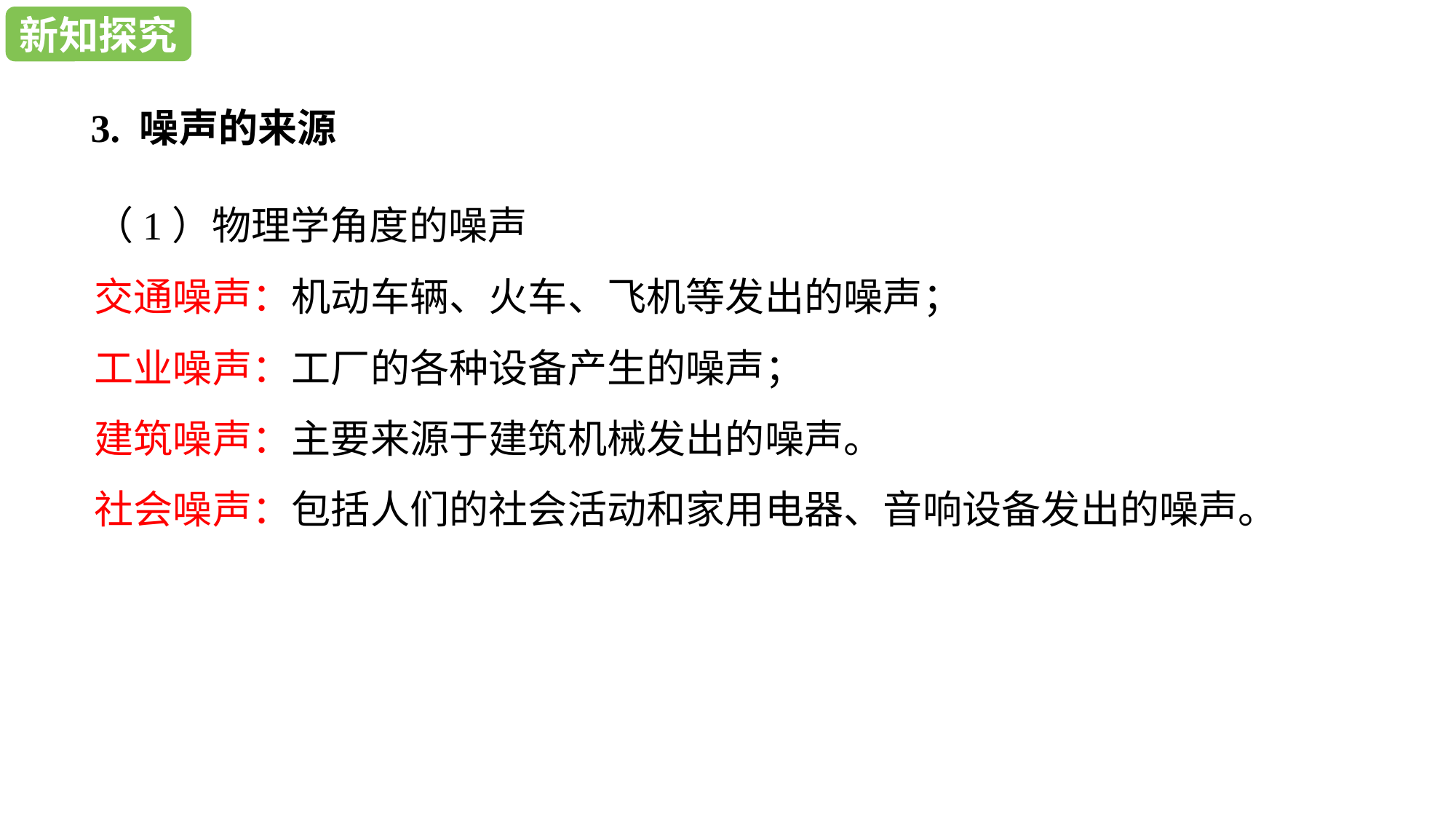

新知探究
新知探究
3. 噪声的来源
（1）物理学角度的噪声
交通噪声：机动车辆、火车、飞机等发出的噪声；
工业噪声：工厂的各种设备产生的噪声；
建筑噪声：主要来源于建筑机械发出的噪声。
社会噪声：包括人们的社会活动和家用电器、音响设备发出的噪声。